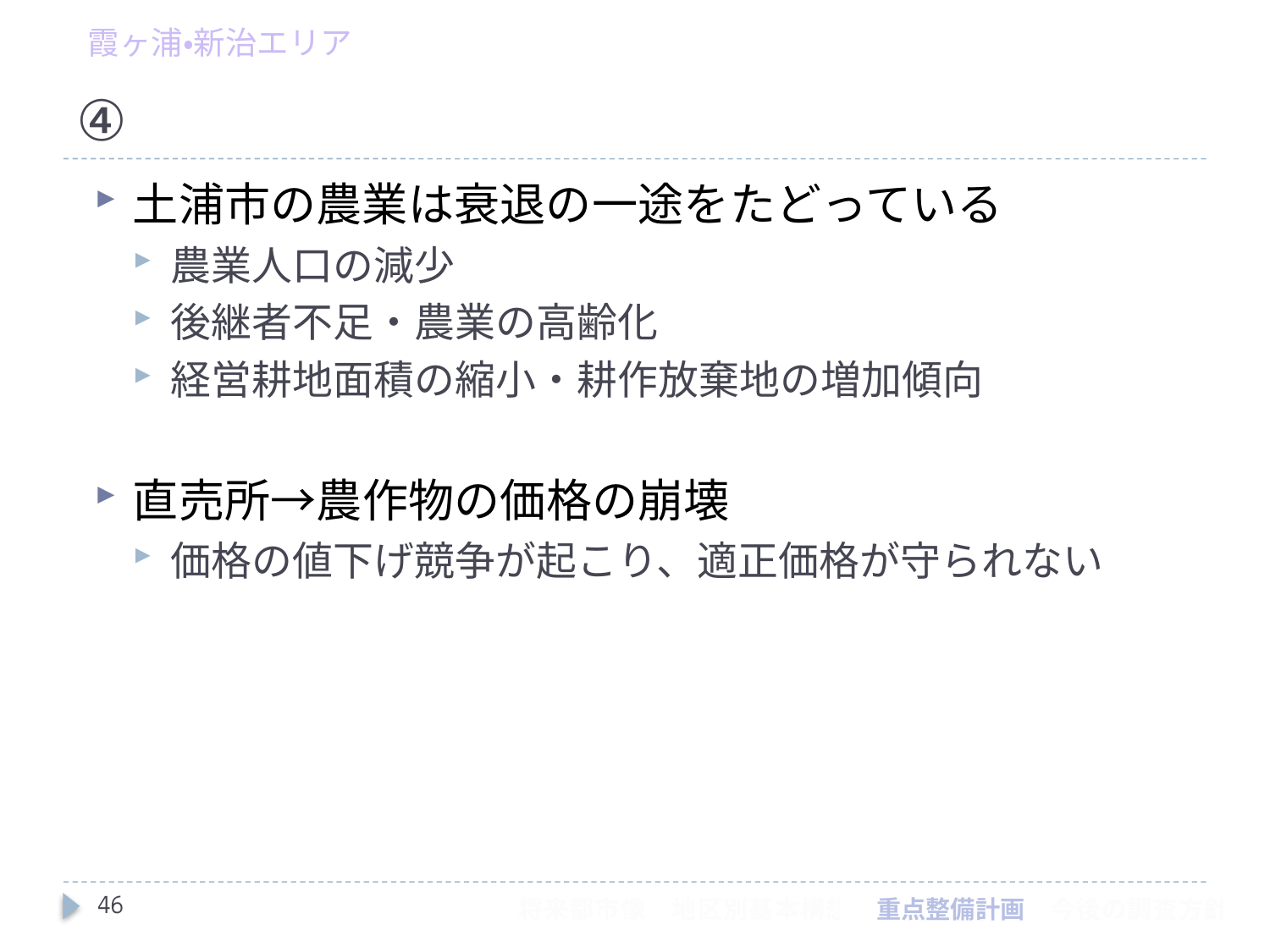

霞ヶ浦・新治エリア
# ④
土浦市の農業は衰退の一途をたどっている
農業人口の減少
後継者不足・農業の高齢化
経営耕地面積の縮小・耕作放棄地の増加傾向

直売所→農作物の価格の崩壊
価格の値下げ競争が起こり、適正価格が守られない
46
将来都市像　地区別基本構想　重点整備計画　今後の調査方針